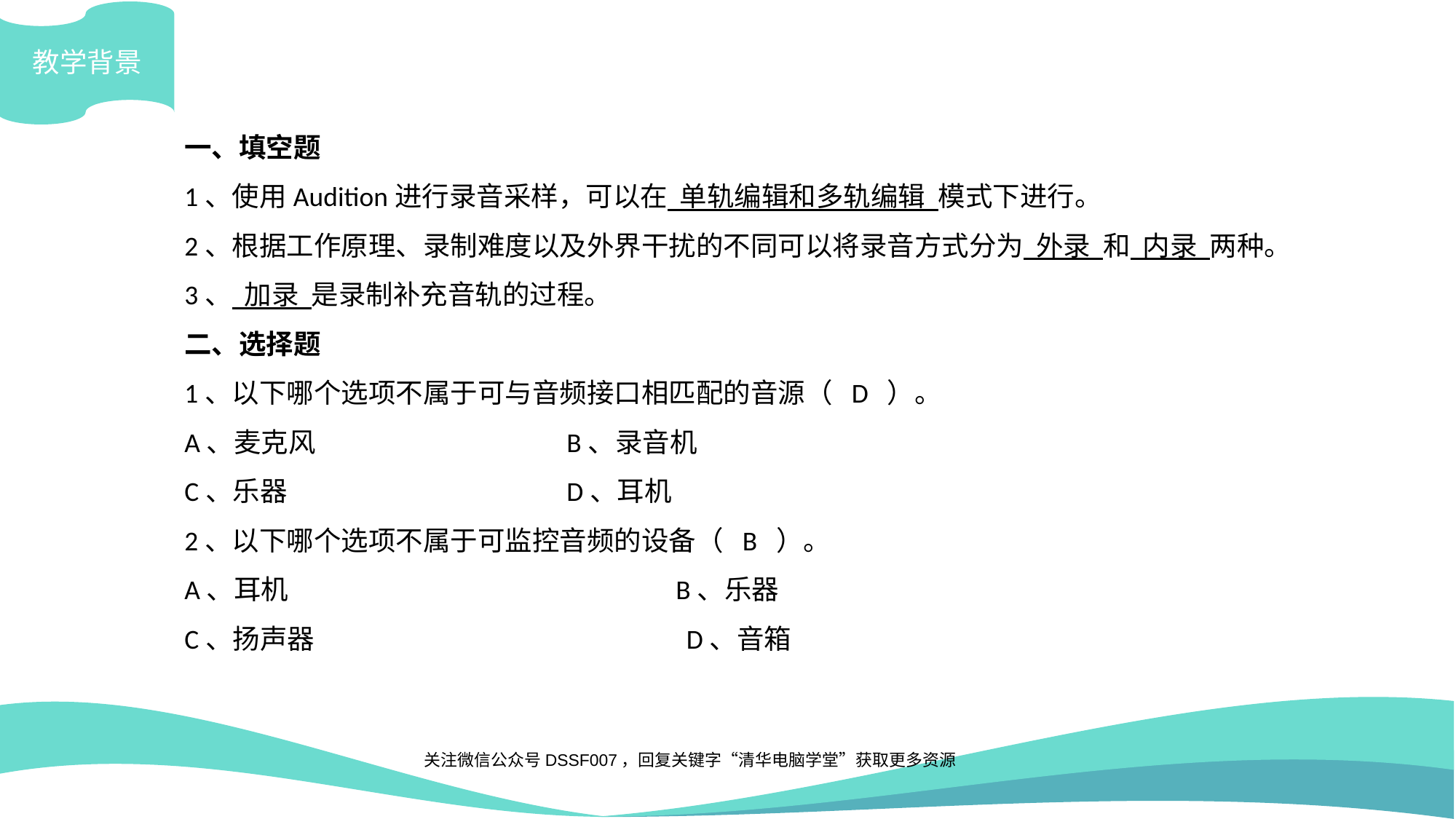

教学背景
一、填空题
1、使用Audition进行录音采样，可以在  单轨编辑和多轨编辑  模式下进行。
2、根据工作原理、录制难度以及外界干扰的不同可以将录音方式分为  外录  和  内录  两种。
3、  加录  是录制补充音轨的过程。
二、选择题
1、以下哪个选项不属于可与音频接口相匹配的音源（  D  ）。
A、麦克风			B、录音机
C、乐器			D、耳机
2、以下哪个选项不属于可监控音频的设备（  B  ）。
A、耳机				B、乐器
C、扬声器                                                           D、音箱